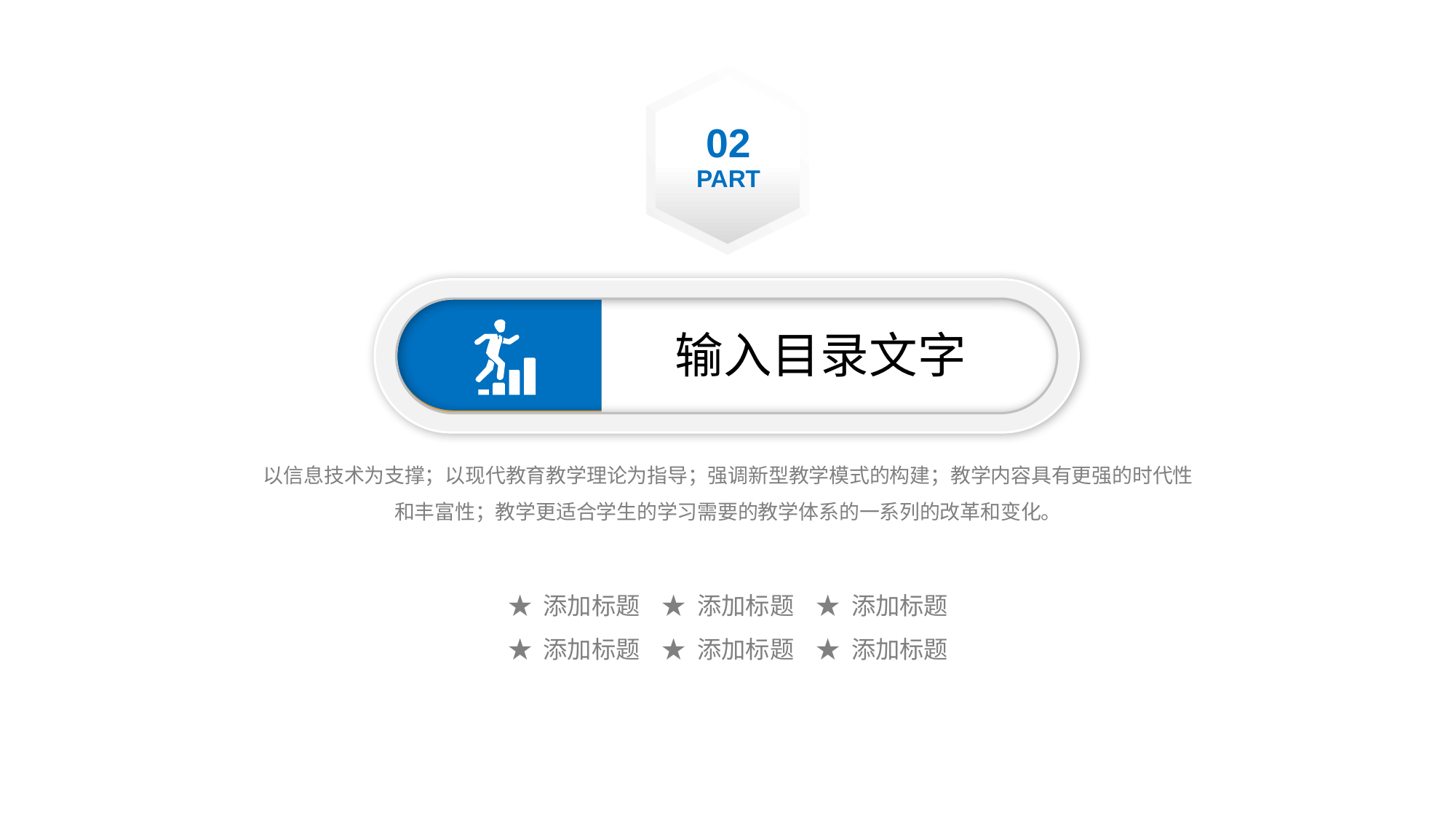

02
PART

输入目录文字
以信息技术为支撑；以现代教育教学理论为指导；强调新型教学模式的构建；教学内容具有更强的时代性和丰富性；教学更适合学生的学习需要的教学体系的一系列的改革和变化。
★ 添加标题
★ 添加标题
★ 添加标题
★ 添加标题
★ 添加标题
★ 添加标题